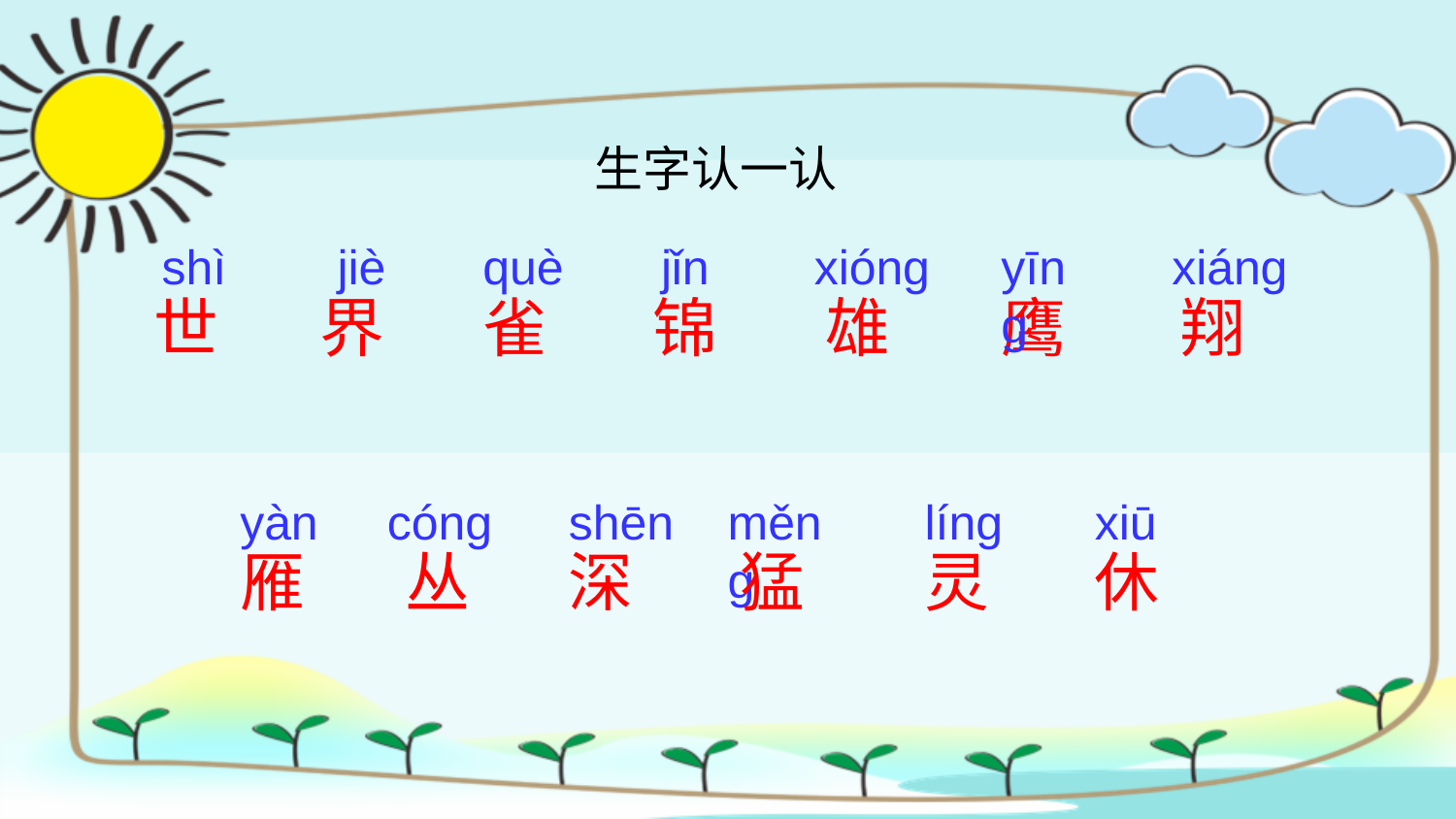

生字认一认
shì
jiè
què
jǐn
xióng
yīng
xiáng
世
界
雀
锦
雄
鹰
翔
yàn
cóng
shēn
měng
líng
xiū
雁
丛
深
猛
灵
休